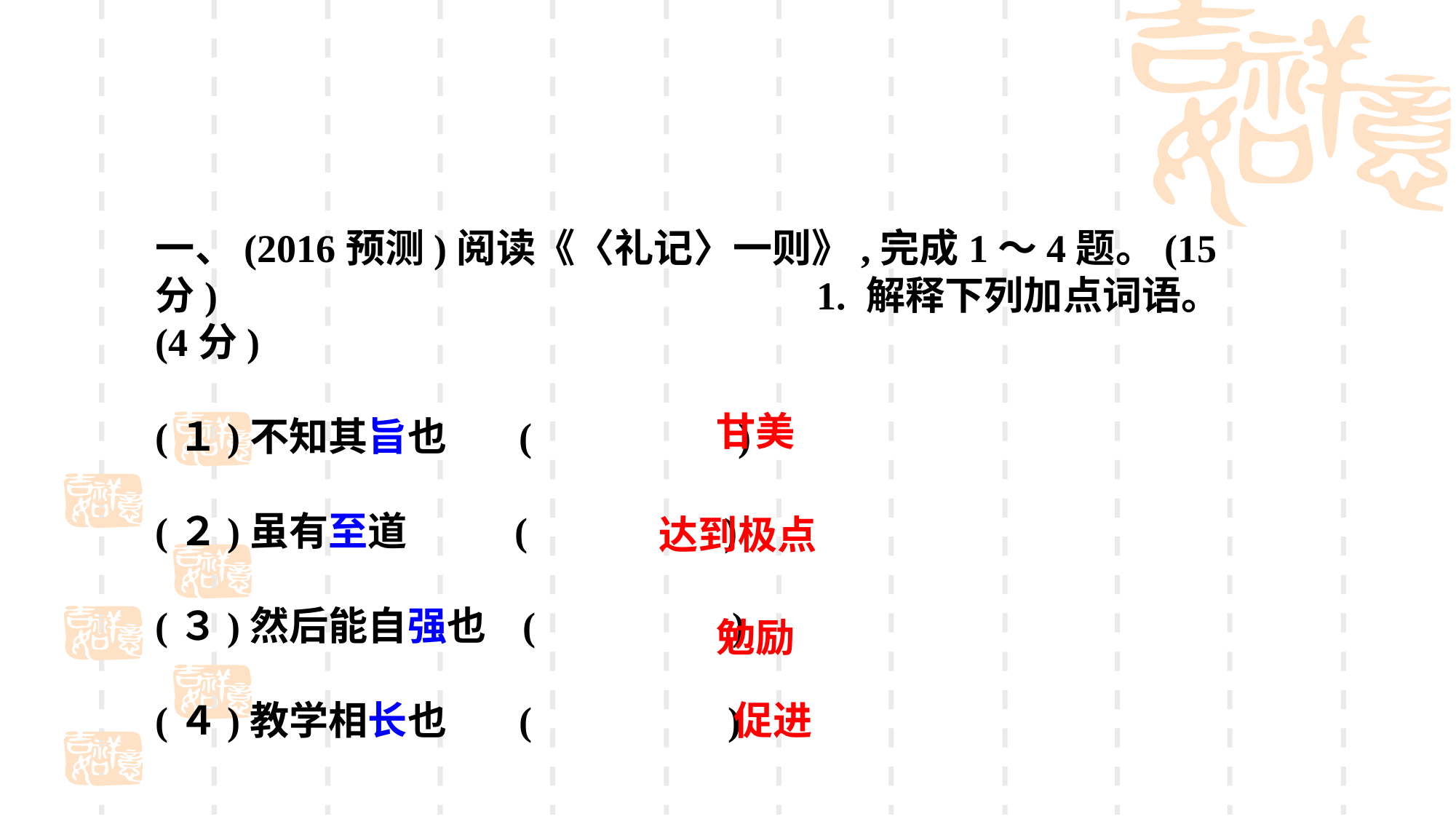

一、(2016预测)阅读《〈礼记〉一则》,完成1～4题。(15分)                                                             1. 解释下列加点词语。(4分)

(１)不知其旨也       (                     )

(２)虽有至道           (                    )

(３)然后能自强也   (                    )

(４)教学相长也       (                    )
甘美
达到极点
勉励
促进